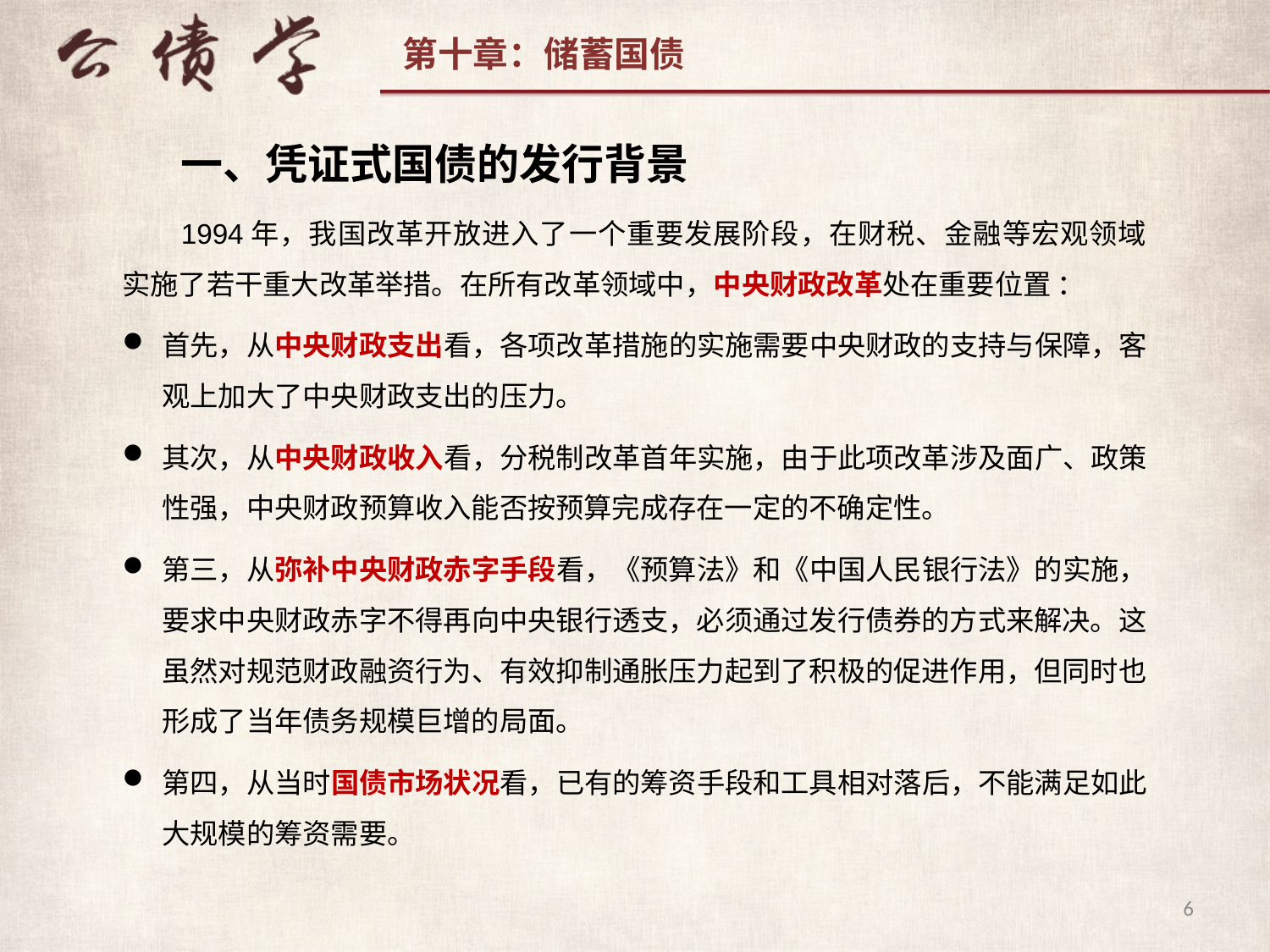

一、凭证式国债的发行背景
1994年，我国改革开放进入了一个重要发展阶段，在财税、金融等宏观领域实施了若干重大改革举措。在所有改革领域中，中央财政改革处在重要位置 ：
首先，从中央财政支出看，各项改革措施的实施需要中央财政的支持与保障，客观上加大了中央财政支出的压力。
其次，从中央财政收入看，分税制改革首年实施，由于此项改革涉及面广、政策性强，中央财政预算收入能否按预算完成存在一定的不确定性。
第三，从弥补中央财政赤字手段看，《预算法》和《中国人民银行法》的实施，要求中央财政赤字不得再向中央银行透支，必须通过发行债券的方式来解决。这虽然对规范财政融资行为、有效抑制通胀压力起到了积极的促进作用，但同时也形成了当年债务规模巨增的局面。
第四，从当时国债市场状况看，已有的筹资手段和工具相对落后，不能满足如此大规模的筹资需要。
6